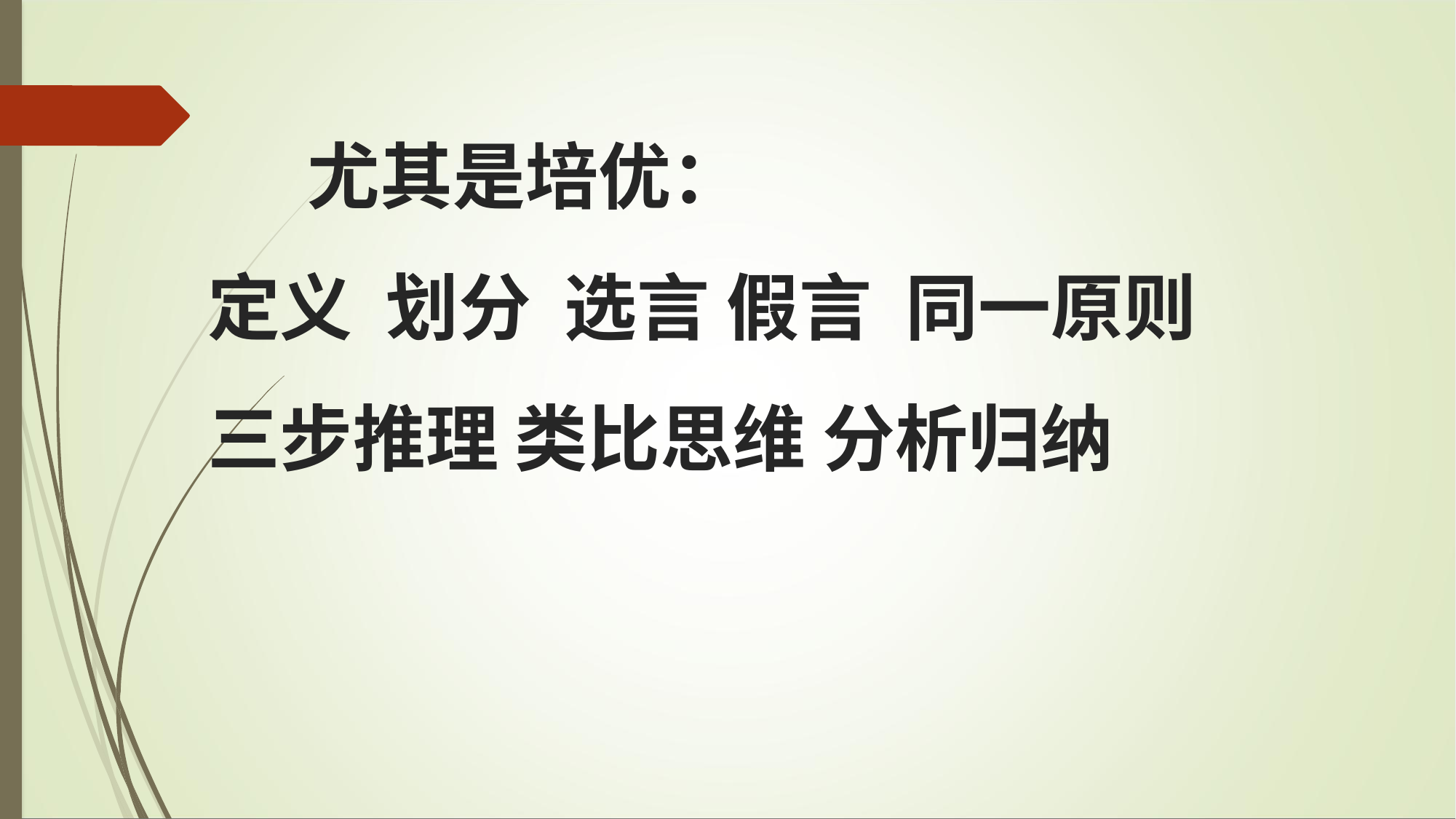

# 尤其是培优： 定义  划分  选言 假言  同一原则 三步推理 类比思维 分析归纳